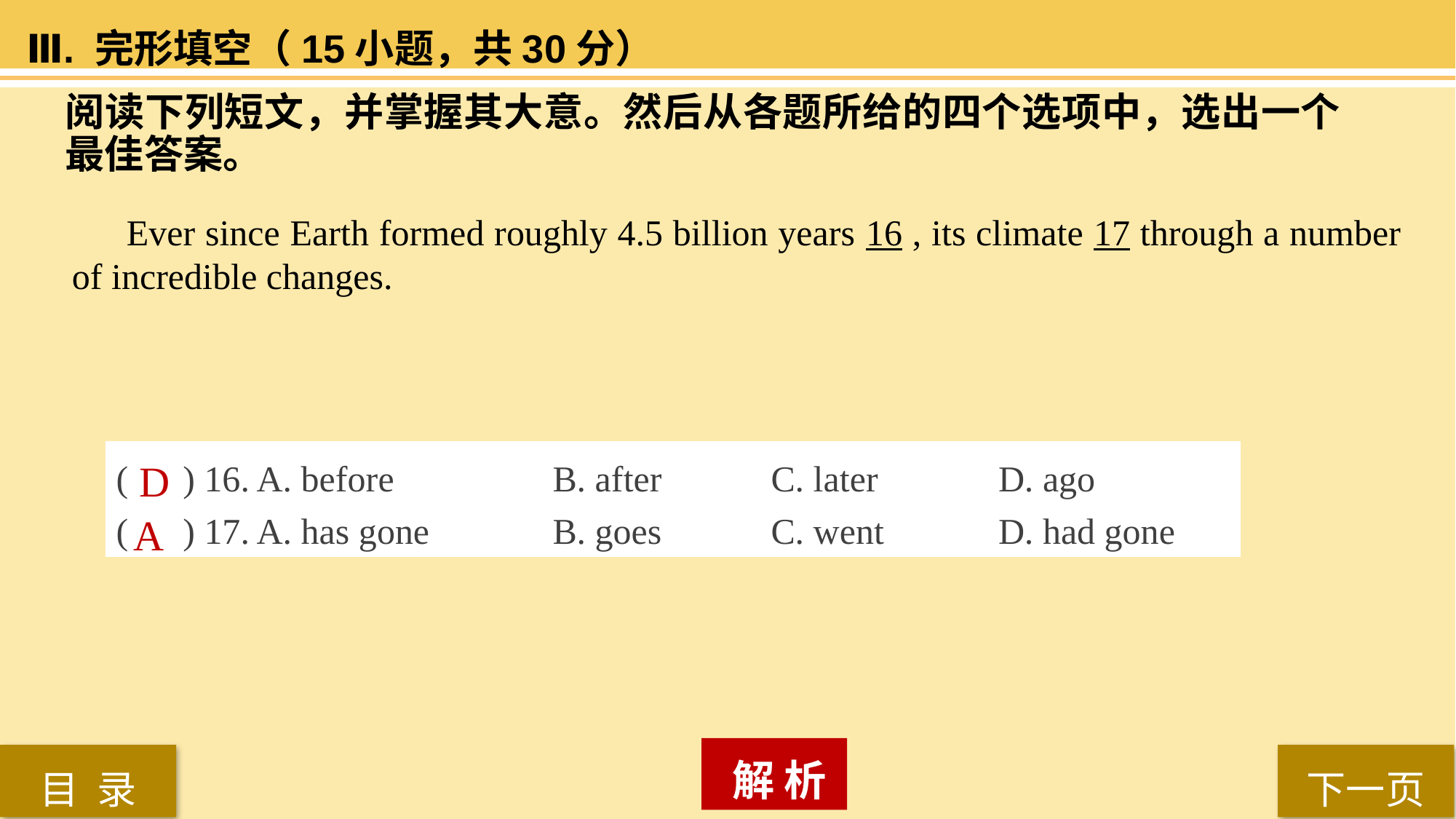

Ⅲ. 完形填空（15小题，共30分）
阅读下列短文，并掌握其大意。然后从各题所给的四个选项中，选出一个最佳答案。
Ever since Earth formed roughly 4.5 billion years 16 , its climate 17 through a number of incredible changes.
(      ) 16. A. before 		B. after 	C. later		 D. ago
(      ) 17. A. has gone 		B. goes 	C. went 	 D. had gone
D
A
 解 析